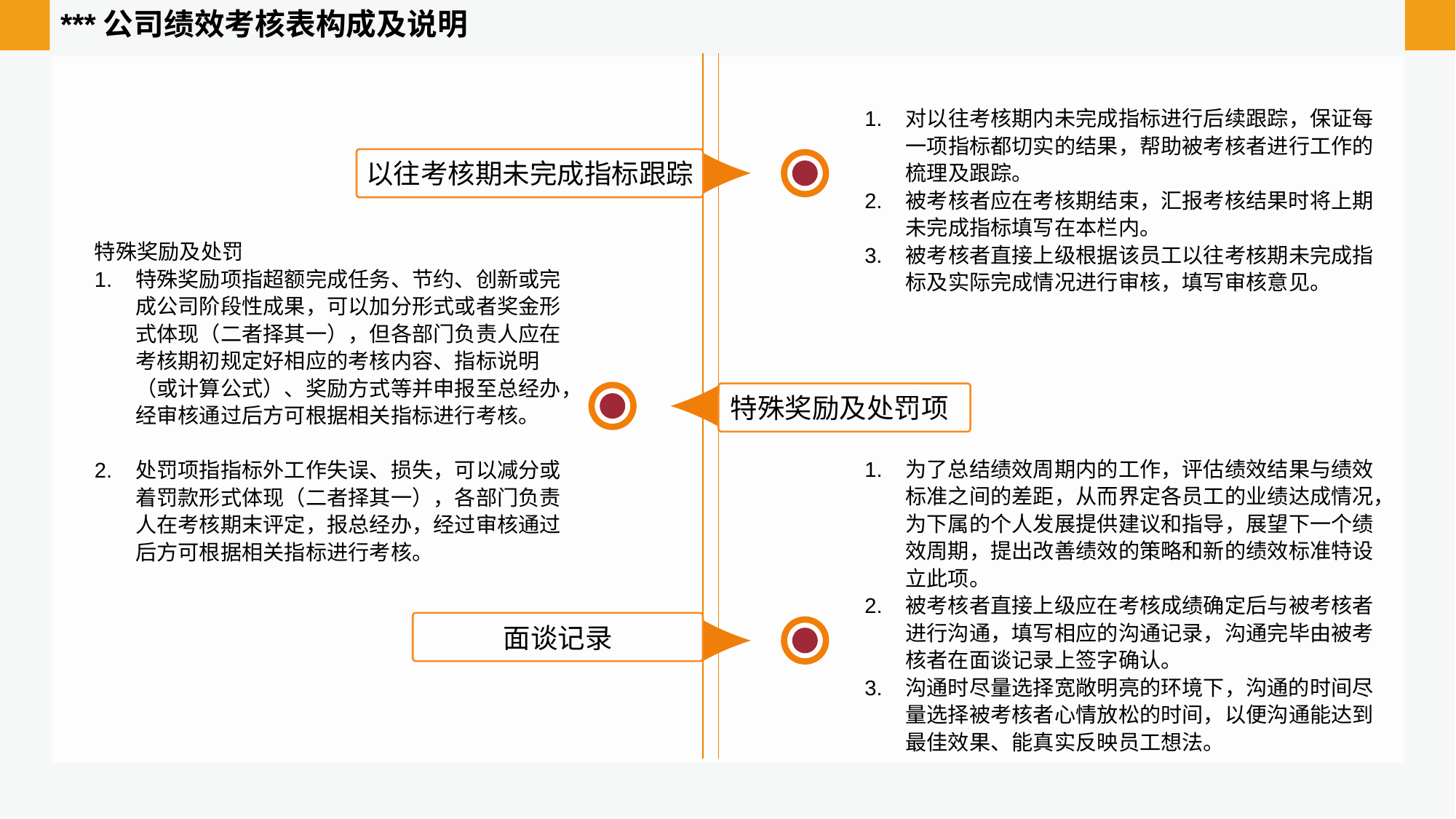

***公司绩效考核表构成及说明
对以往考核期内未完成指标进行后续跟踪，保证每一项指标都切实的结果，帮助被考核者进行工作的梳理及跟踪。
被考核者应在考核期结束，汇报考核结果时将上期未完成指标填写在本栏内。
被考核者直接上级根据该员工以往考核期未完成指标及实际完成情况进行审核，填写审核意见。

以往考核期未完成指标跟踪
特殊奖励及处罚
特殊奖励项指超额完成任务、节约、创新或完成公司阶段性成果，可以加分形式或者奖金形式体现（二者择其一），但各部门负责人应在考核期初规定好相应的考核内容、指标说明（或计算公式）、奖励方式等并申报至总经办，经审核通过后方可根据相关指标进行考核。
处罚项指指标外工作失误、损失，可以减分或着罚款形式体现（二者择其一），各部门负责人在考核期末评定，报总经办，经过审核通过后方可根据相关指标进行考核。

特殊奖励及处罚项
为了总结绩效周期内的工作，评估绩效结果与绩效标准之间的差距，从而界定各员工的业绩达成情况，为下属的个人发展提供建议和指导，展望下一个绩效周期，提出改善绩效的策略和新的绩效标准特设立此项。
被考核者直接上级应在考核成绩确定后与被考核者进行沟通，填写相应的沟通记录，沟通完毕由被考核者在面谈记录上签字确认。
沟通时尽量选择宽敞明亮的环境下，沟通的时间尽量选择被考核者心情放松的时间，以便沟通能达到最佳效果、能真实反映员工想法。

面谈记录